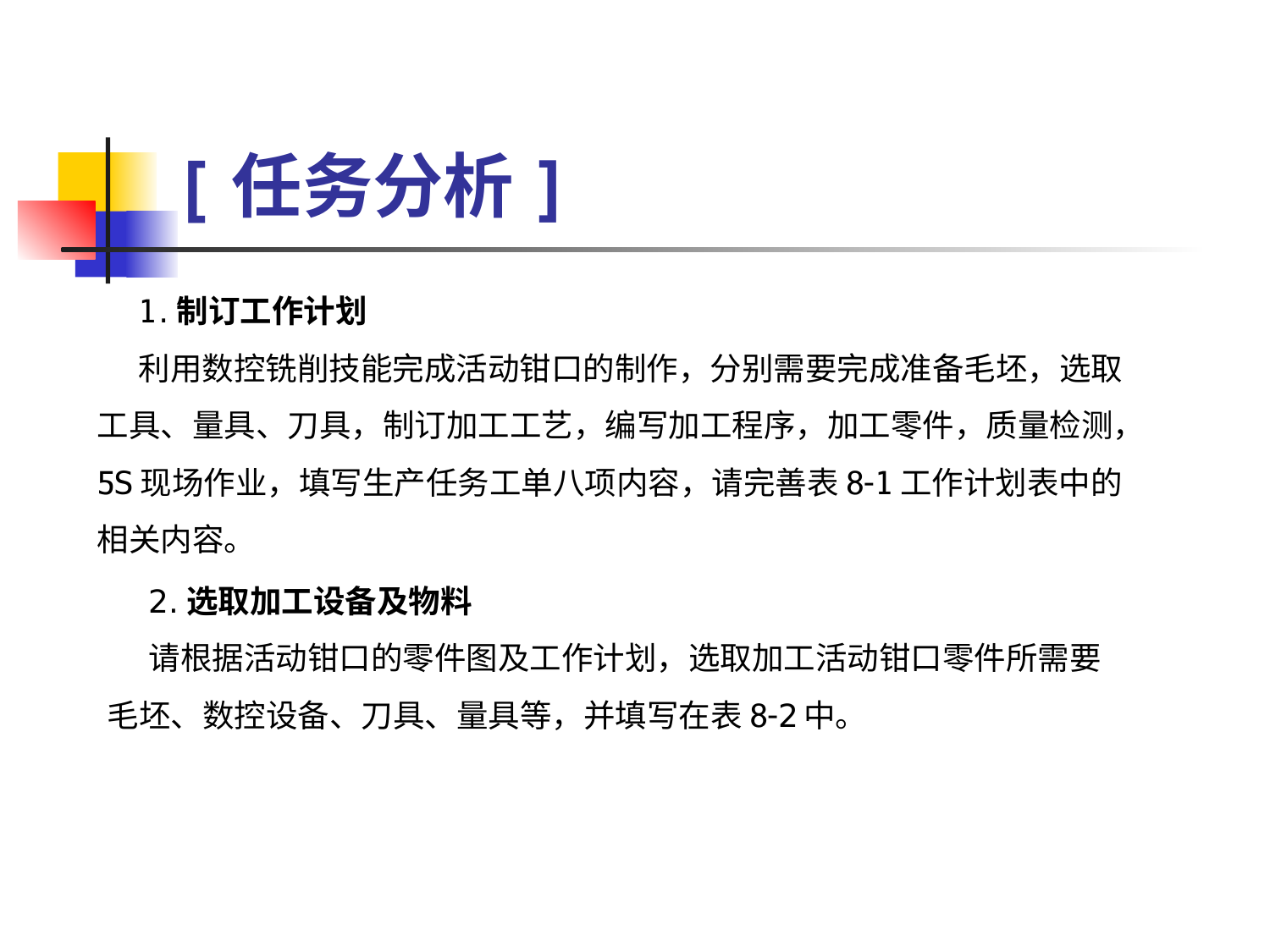

# [任务分析]
1.制订工作计划
利用数控铣削技能完成活动钳口的制作，分别需要完成准备毛坯，选取工具、量具、刀具，制订加工工艺，编写加工程序，加工零件，质量检测，5S现场作业，填写生产任务工单八项内容，请完善表8-1工作计划表中的相关内容。
2.选取加工设备及物料
请根据活动钳口的零件图及工作计划，选取加工活动钳口零件所需要毛坯、数控设备、刀具、量具等，并填写在表8-2中。